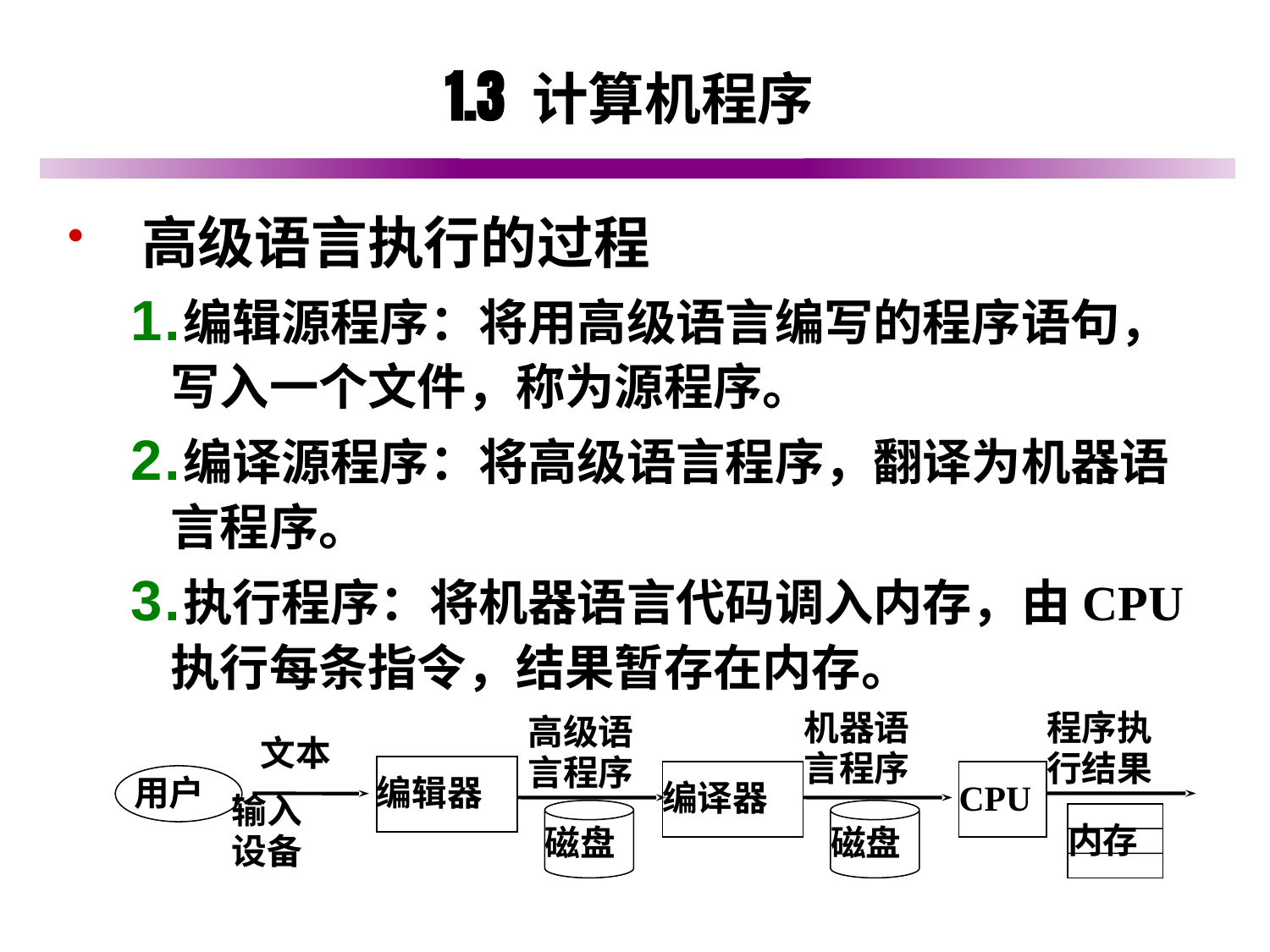

# 1.3 计算机程序
 高级语言执行的过程
编辑源程序：将用高级语言编写的程序语句，写入一个文件，称为源程序。
编译源程序：将高级语言程序，翻译为机器语言程序。
执行程序：将机器语言代码调入内存，由CPU执行每条指令，结果暂存在内存。
机器语言程序
程序执行结果
高级语言程序
文本
编辑器
编译器
CPU
用户

磁盘
磁盘
内存

输入
设备
16